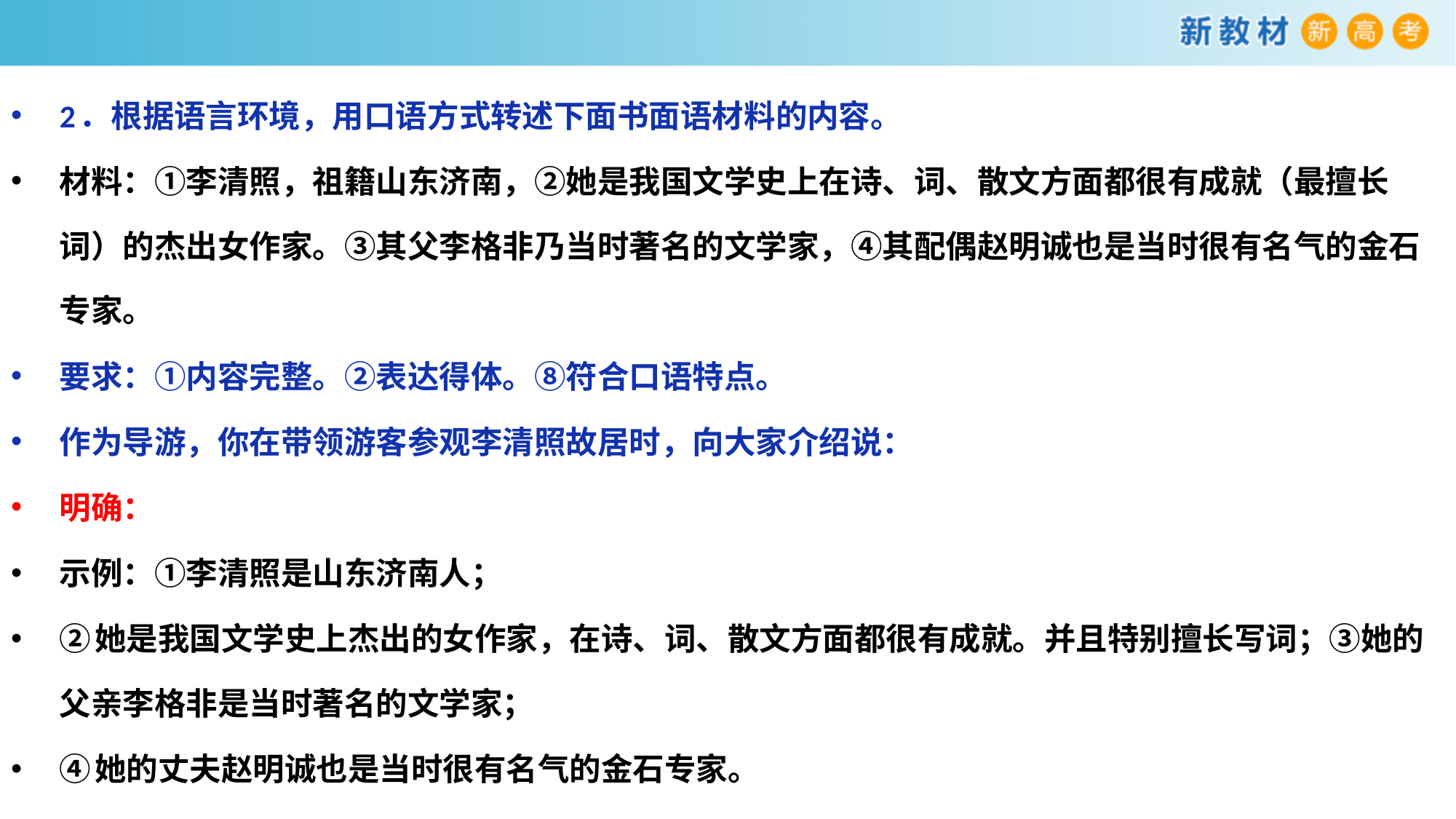

2．根据语言环境，用口语方式转述下面书面语材料的内容。
材料：①李清照，祖籍山东济南，②她是我国文学史上在诗、词、散文方面都很有成就（最擅长词）的杰出女作家。③其父李格非乃当时著名的文学家，④其配偶赵明诚也是当时很有名气的金石专家。
要求：①内容完整。②表达得体。⑧符合口语特点。
作为导游，你在带领游客参观李清照故居时，向大家介绍说：
明确：
示例：①李清照是山东济南人；
②她是我国文学史上杰出的女作家，在诗、词、散文方面都很有成就。并且特别擅长写词；③她的父亲李格非是当时著名的文学家；
④她的丈夫赵明诚也是当时很有名气的金石专家。